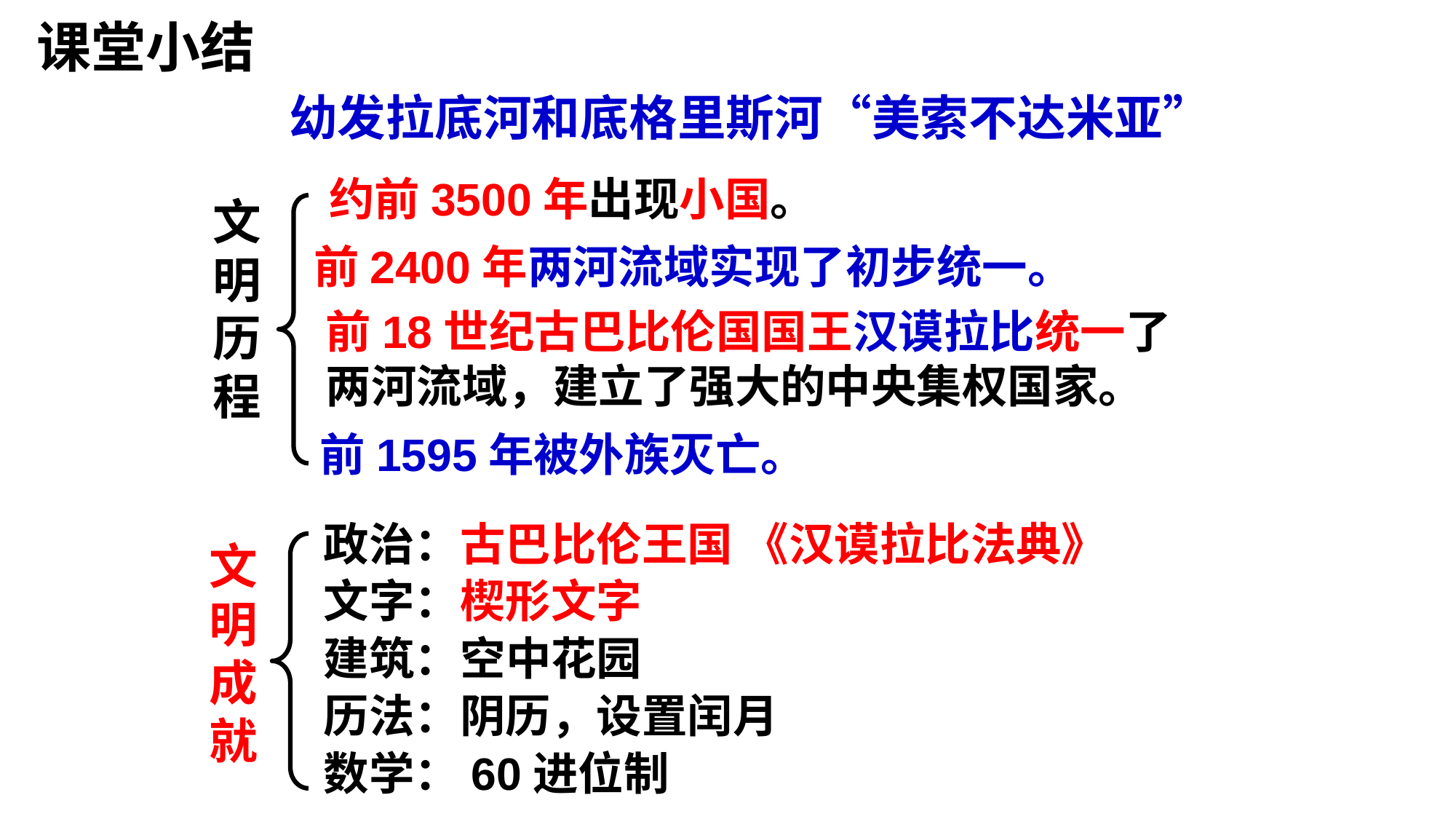

课堂小结
幼发拉底河和底格里斯河“美索不达米亚”
约前3500年出现小国。
文明历程

前2400年两河流域实现了初步统一。
前18世纪古巴比伦国国王汉谟拉比统一了两河流域，建立了强大的中央集权国家。
前1595年被外族灭亡。
政治：古巴比伦王国 《汉谟拉比法典》
文字：楔形文字
建筑：空中花园
历法：阴历，设置闰月
数学：60进位制
文明成就